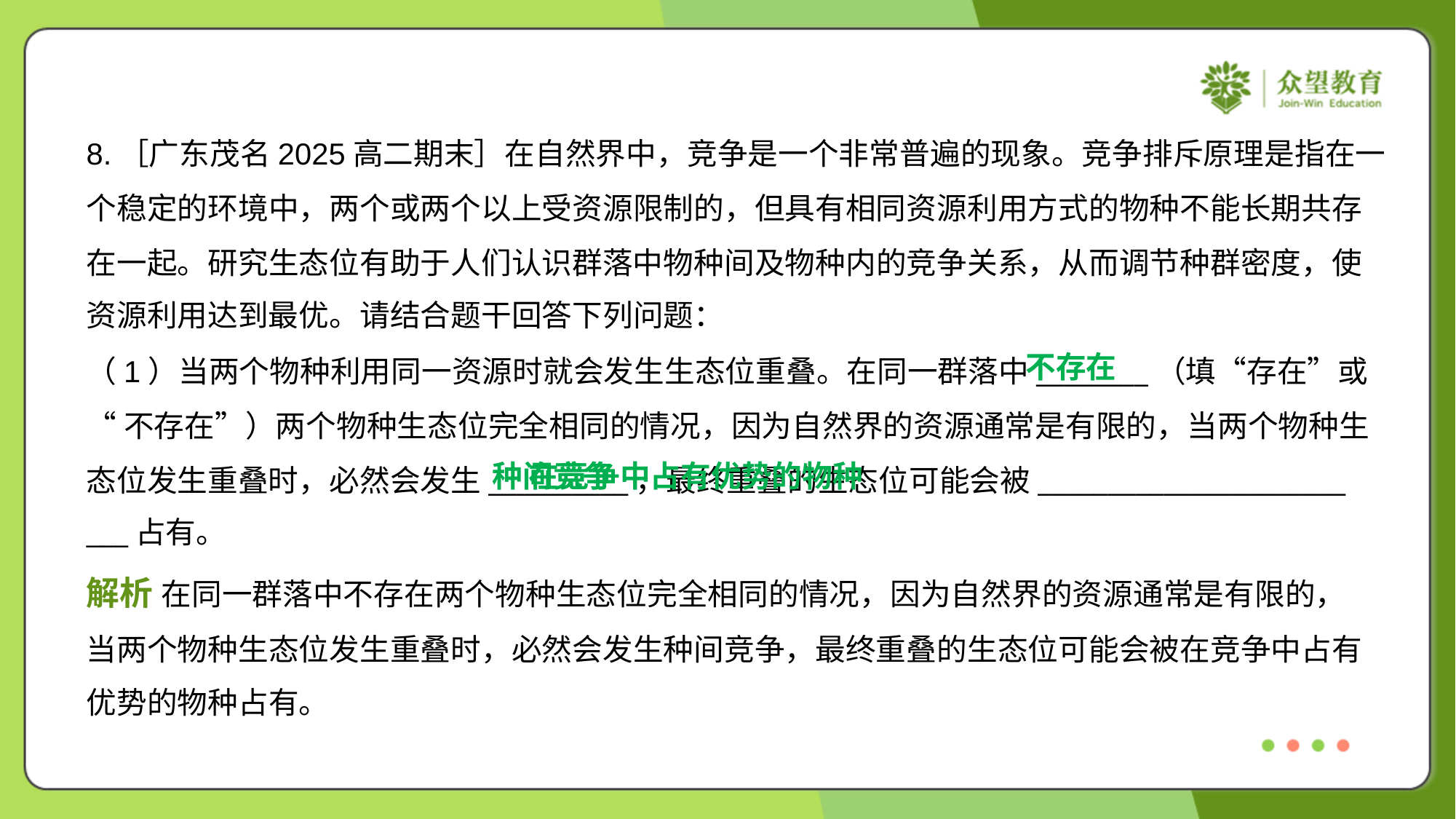

8.［广东茂名2025高二期末］在自然界中，竞争是一个非常普遍的现象。竞争排斥原理是指在一
个稳定的环境中，两个或两个以上受资源限制的，但具有相同资源利用方式的物种不能长期共存
在一起。研究生态位有助于人们认识群落中物种间及物种内的竞争关系，从而调节种群密度，使
资源利用达到最优。请结合题干回答下列问题：
不存在
（1）当两个物种利用同一资源时就会发生生态位重叠。在同一群落中________（填“存在”或
“不存在”）两个物种生态位完全相同的情况，因为自然界的资源通常是有限的，当两个物种生
态位发生重叠时，必然会发生__________，最终重叠的生态位可能会被______________________
___占有。
                                                               在竞争中占有优势的物种
种间竞争
解析 在同一群落中不存在两个物种生态位完全相同的情况，因为自然界的资源通常是有限的，
当两个物种生态位发生重叠时，必然会发生种间竞争，最终重叠的生态位可能会被在竞争中占有
优势的物种占有。